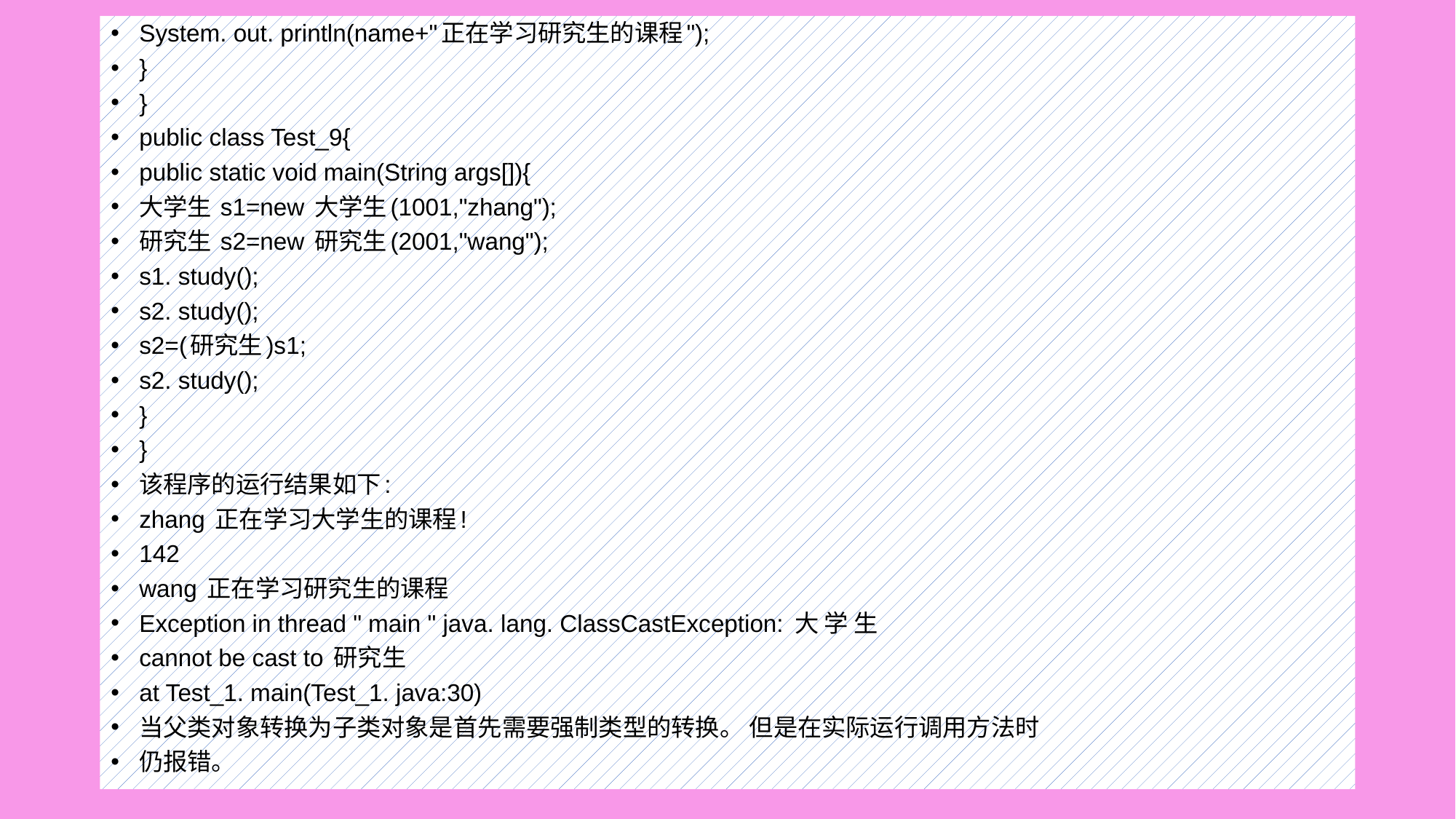

System. out. println(name+"正在学习研究生的课程");
}
}
public class Test_9{
public static void main(String args[]){
大学生 s1=new 大学生(1001,"zhang");
研究生 s2=new 研究生(2001,"wang");
s1. study();
s2. study();
s2=(研究生)s1;
s2. study();
}
}
该程序的运行结果如下:
zhang 正在学习大学生的课程!
142
wang 正在学习研究生的课程
Exception in thread " main " java. lang. ClassCastException: 大 学 生
cannot be cast to 研究生
at Test_1. main(Test_1. java:30)
当父类对象转换为子类对象是首先需要强制类型的转换。 但是在实际运行调用方法时
仍报错。
#